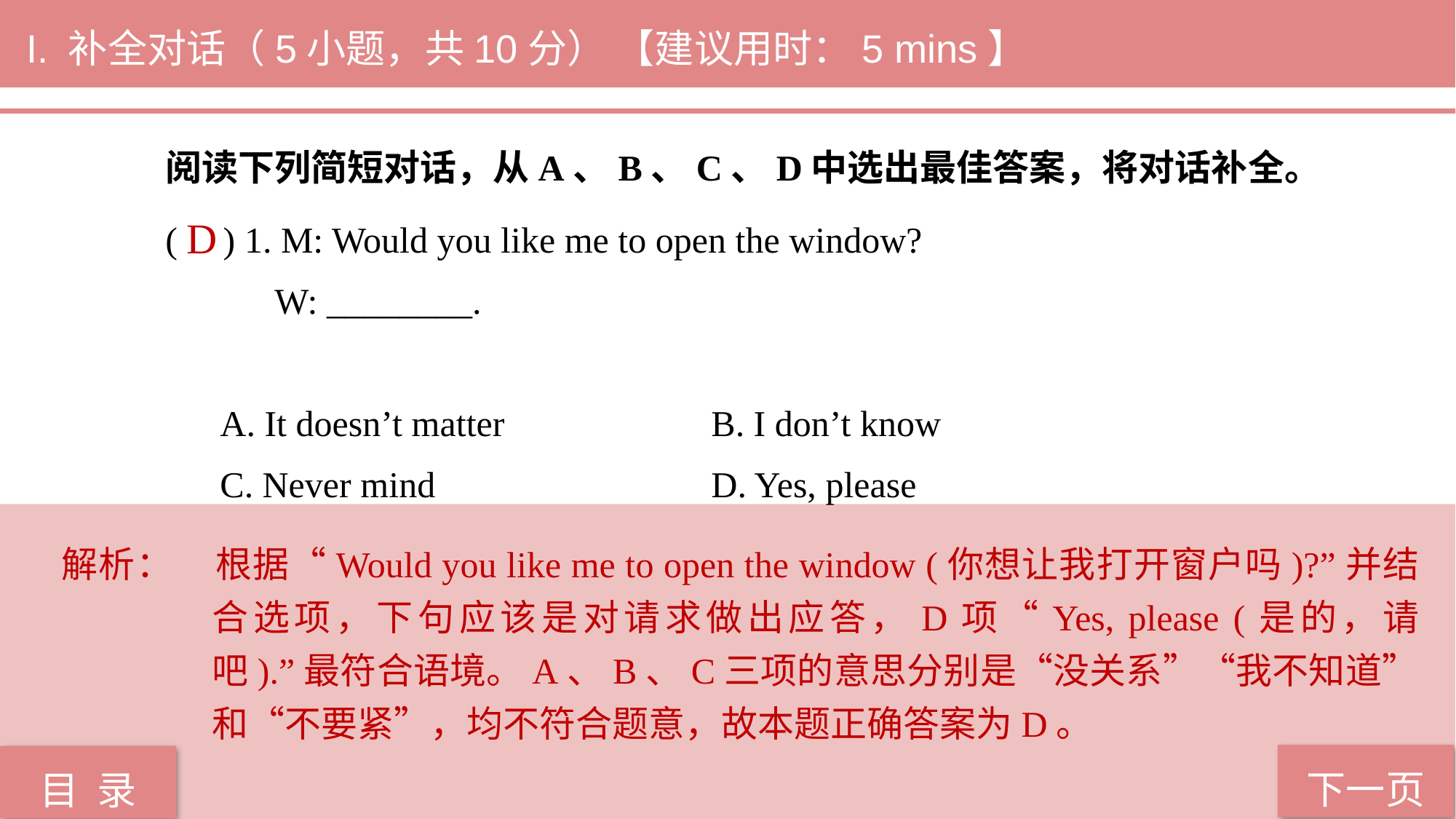

I. 补全对话（5小题，共10分） 【建议用时：5 mins】
阅读下列简短对话，从A、B、C、D中选出最佳答案，将对话补全。

(     ) 1. M: Would you like me to open the window?
      W: ________.

A. It doesn’t matter 		B. I don’t know
C. Never mind 			D. Yes, please
 D
解析：	根据“Would you like me to open the window (你想让我打开窗户吗)?”并结合选项，下句应该是对请求做出应答，D项“Yes, please (是的，请吧).”最符合语境。A、B、C三项的意思分别是“没关系”“我不知道”和“不要紧”，均不符合题意，故本题正确答案为D。